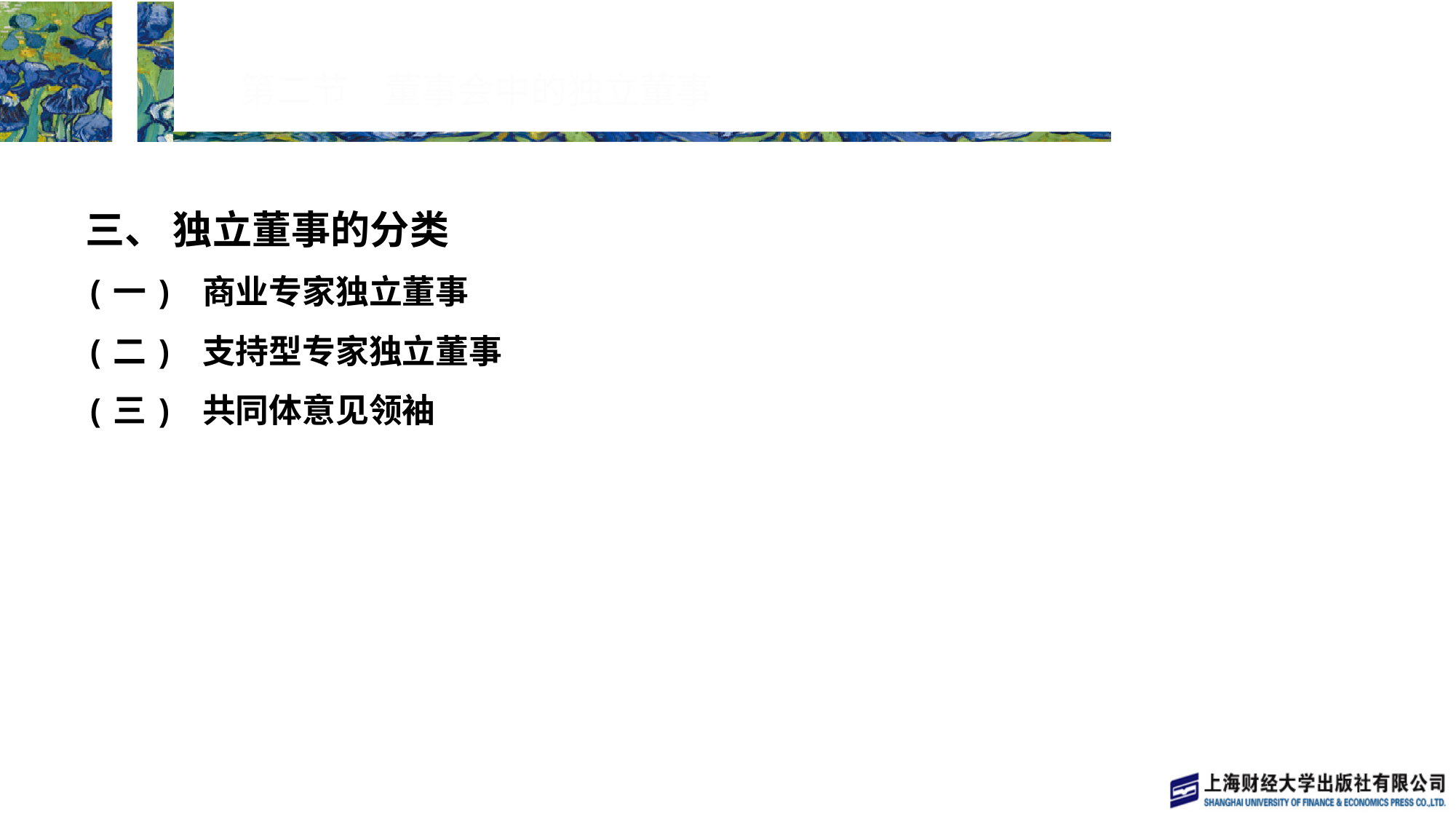

# 第二节　董事会中的独立董事
三、 独立董事的分类
(一) 商业专家独立董事
(二) 支持型专家独立董事
(三) 共同体意见领袖